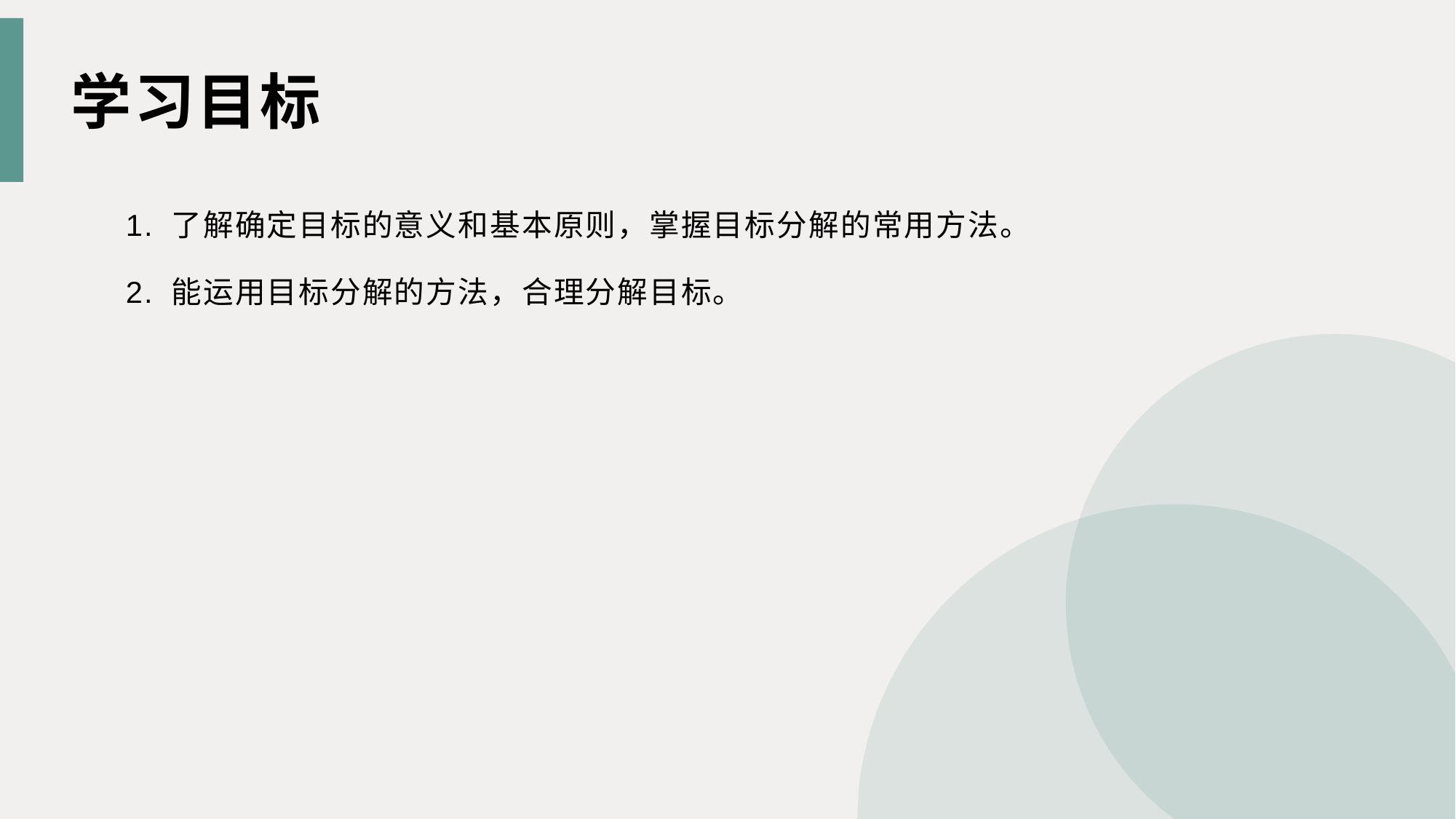

学习目标
1. 了解确定目标的意义和基本原则，掌握目标分解的常用方法。
2. 能运用目标分解的方法，合理分解目标。